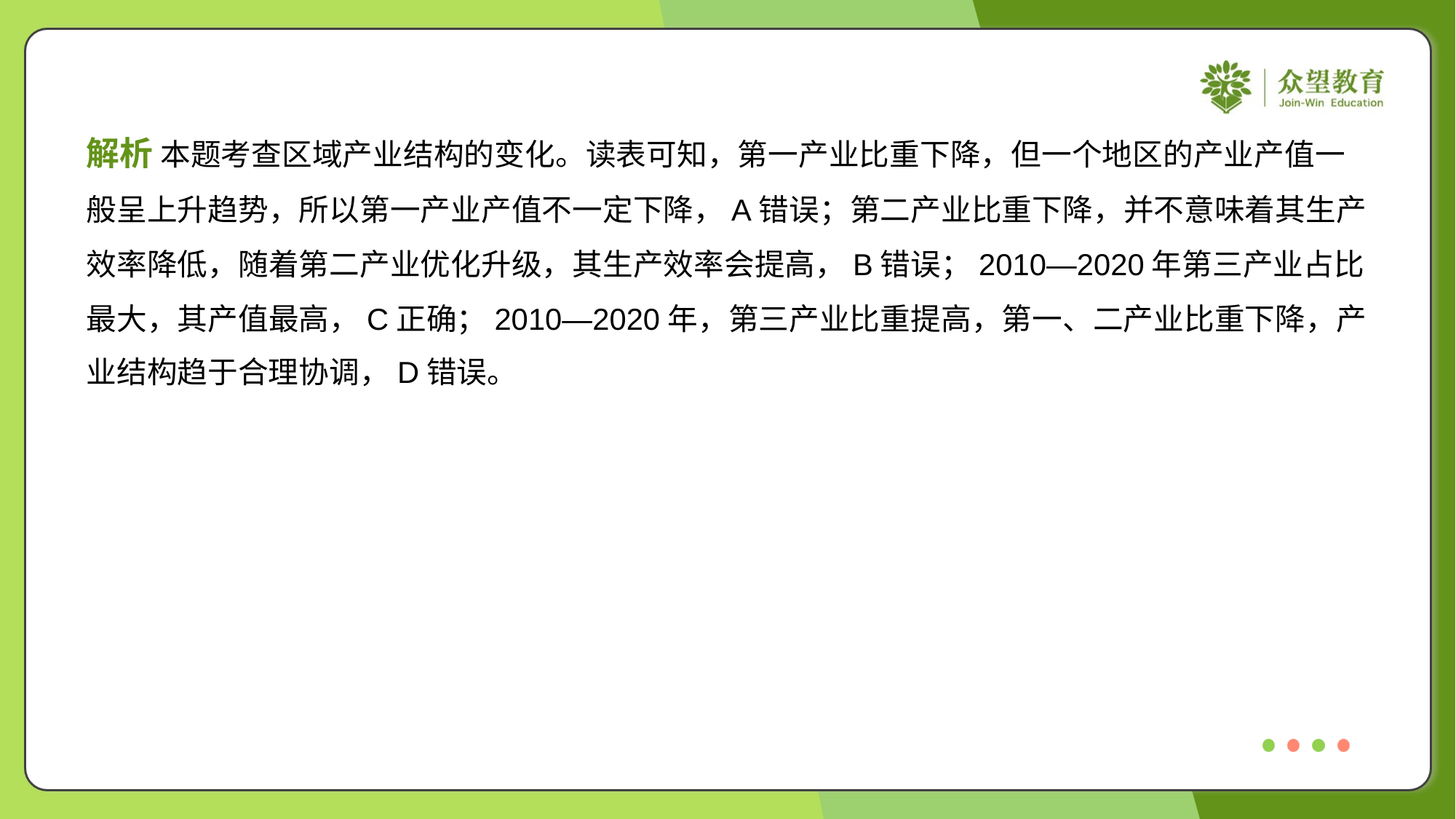

解析 本题考查区域产业结构的变化。读表可知，第一产业比重下降，但一个地区的产业产值一
般呈上升趋势，所以第一产业产值不一定下降，A错误；第二产业比重下降，并不意味着其生产
效率降低，随着第二产业优化升级，其生产效率会提高，B错误；2010—2020年第三产业占比
最大，其产值最高，C正确；2010—2020年，第三产业比重提高，第一、二产业比重下降，产
业结构趋于合理协调，D错误。